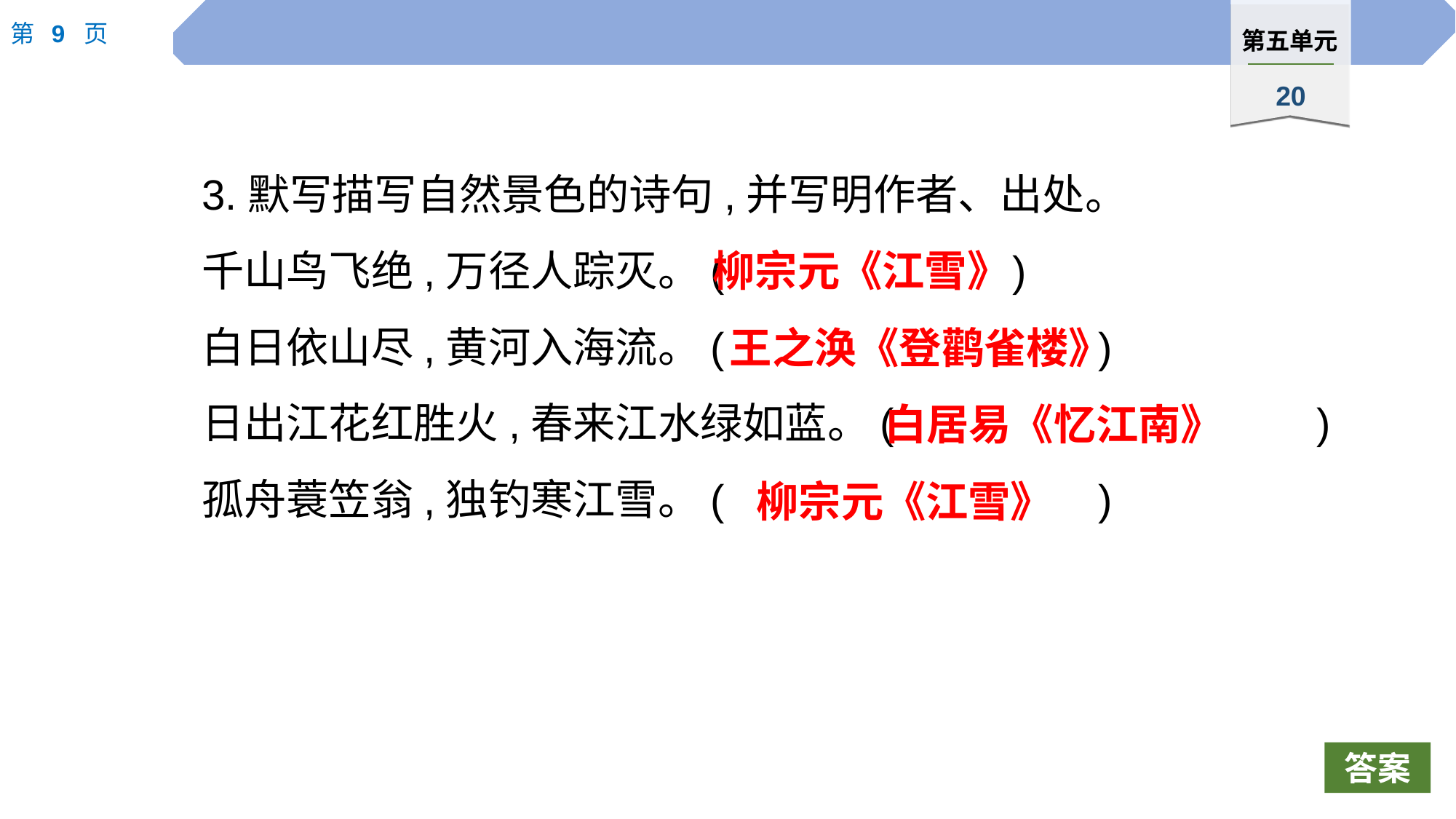

3.默写描写自然景色的诗句,并写明作者、出处。
千山鸟飞绝,万径人踪灭。(			  )
白日依山尽,黄河入海流。(				)
日出江花红胜火,春来江水绿如蓝。(				)
孤舟蓑笠翁,独钓寒江雪。(				)
柳宗元《江雪》
王之涣《登鹳雀楼》
白居易《忆江南》
柳宗元《江雪》
答案